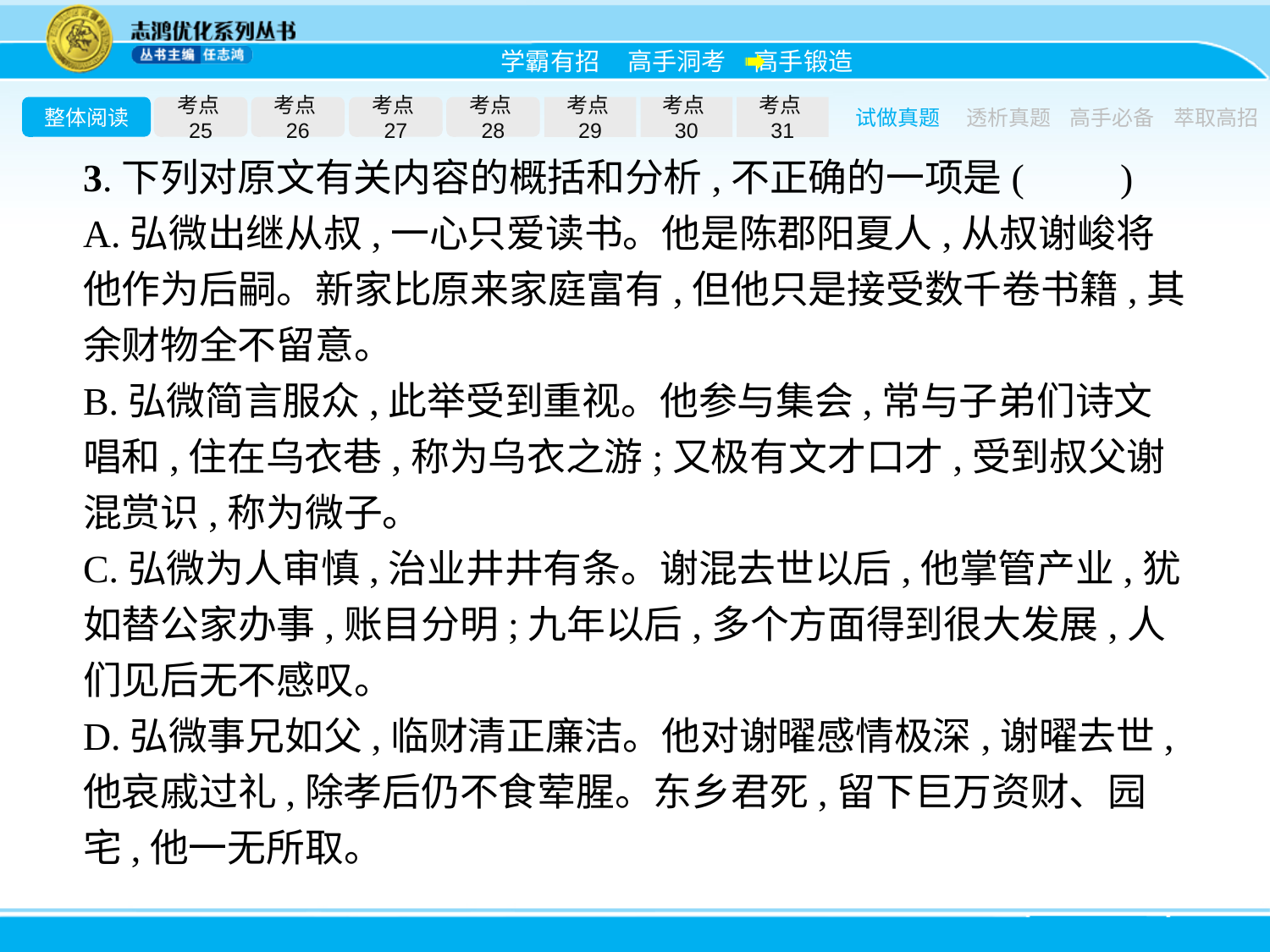

整体阅读
考点25
考点26
考点27
考点28
考点29
考点30
考点31
试做真题
透析真题
高手必备
萃取高招
3.下列对原文有关内容的概括和分析,不正确的一项是(　　)
A.弘微出继从叔,一心只爱读书。他是陈郡阳夏人,从叔谢峻将他作为后嗣。新家比原来家庭富有,但他只是接受数千卷书籍,其余财物全不留意。
B.弘微简言服众,此举受到重视。他参与集会,常与子弟们诗文唱和,住在乌衣巷,称为乌衣之游;又极有文才口才,受到叔父谢混赏识,称为微子。
C.弘微为人审慎,治业井井有条。谢混去世以后,他掌管产业,犹如替公家办事,账目分明;九年以后,多个方面得到很大发展,人们见后无不感叹。
D.弘微事兄如父,临财清正廉洁。他对谢曜感情极深,谢曜去世,他哀戚过礼,除孝后仍不食荤腥。东乡君死,留下巨万资财、园宅,他一无所取。